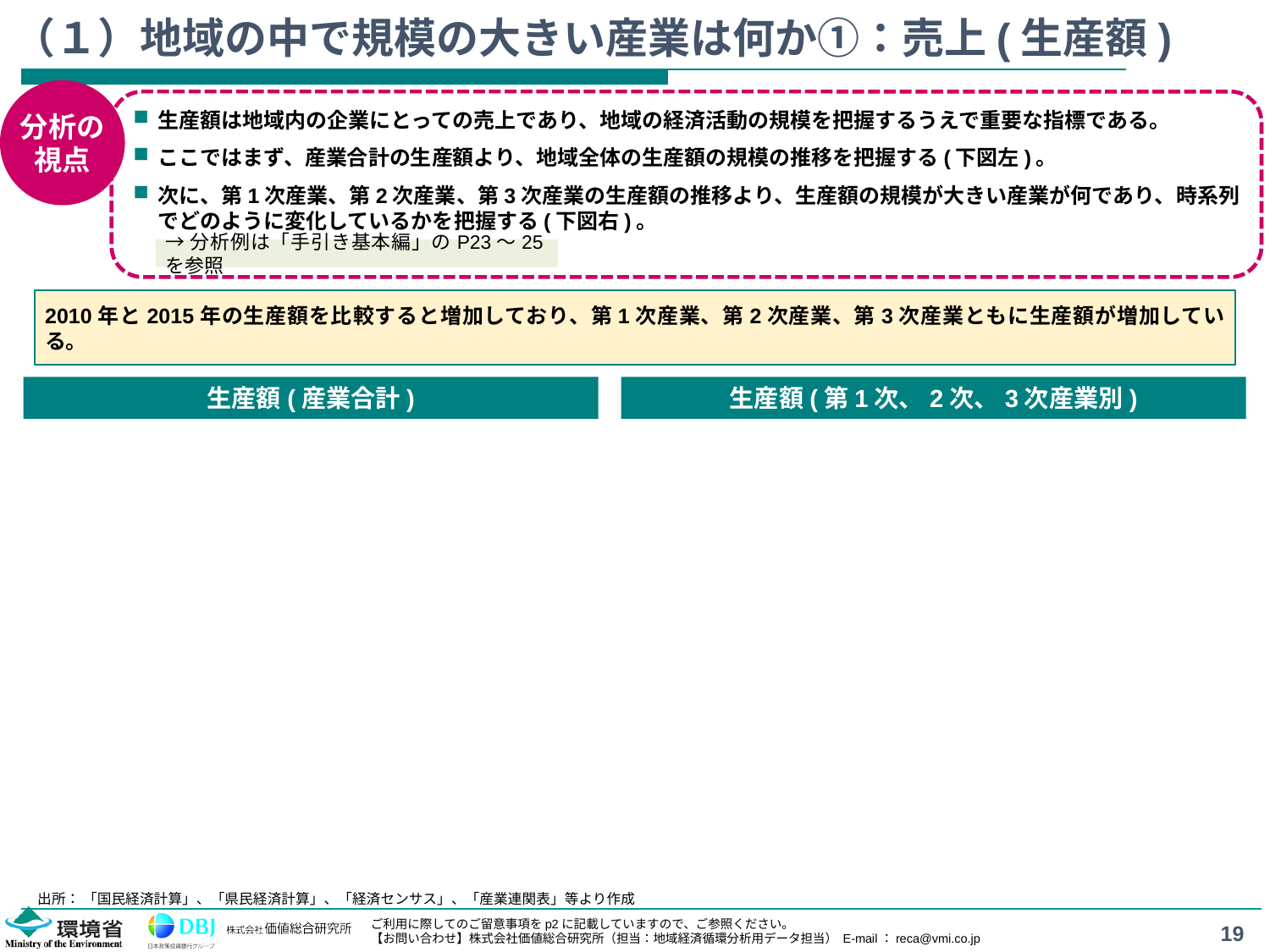

# （１）地域の中で規模の大きい産業は何か①：売上(生産額)
分析の
視点
生産額は地域内の企業にとっての売上であり、地域の経済活動の規模を把握するうえで重要な指標である。
ここではまず、産業合計の生産額より、地域全体の生産額の規模の推移を把握する(下図左)。
次に、第1次産業、第2次産業、第3次産業の生産額の推移より、生産額の規模が大きい産業が何であり、時系列でどのように変化しているかを把握する(下図右)。
→分析例は「手引き基本編」のP23～25を参照
2010年と2015年の生産額を比較すると増加しており、第1次産業、第2次産業、第3次産業ともに生産額が増加している。
生産額(産業合計)
生産額(第1次、2次、3次産業別)
出所： 「国民経済計算」、「県民経済計算」、「経済センサス」、「産業連関表」等より作成
19